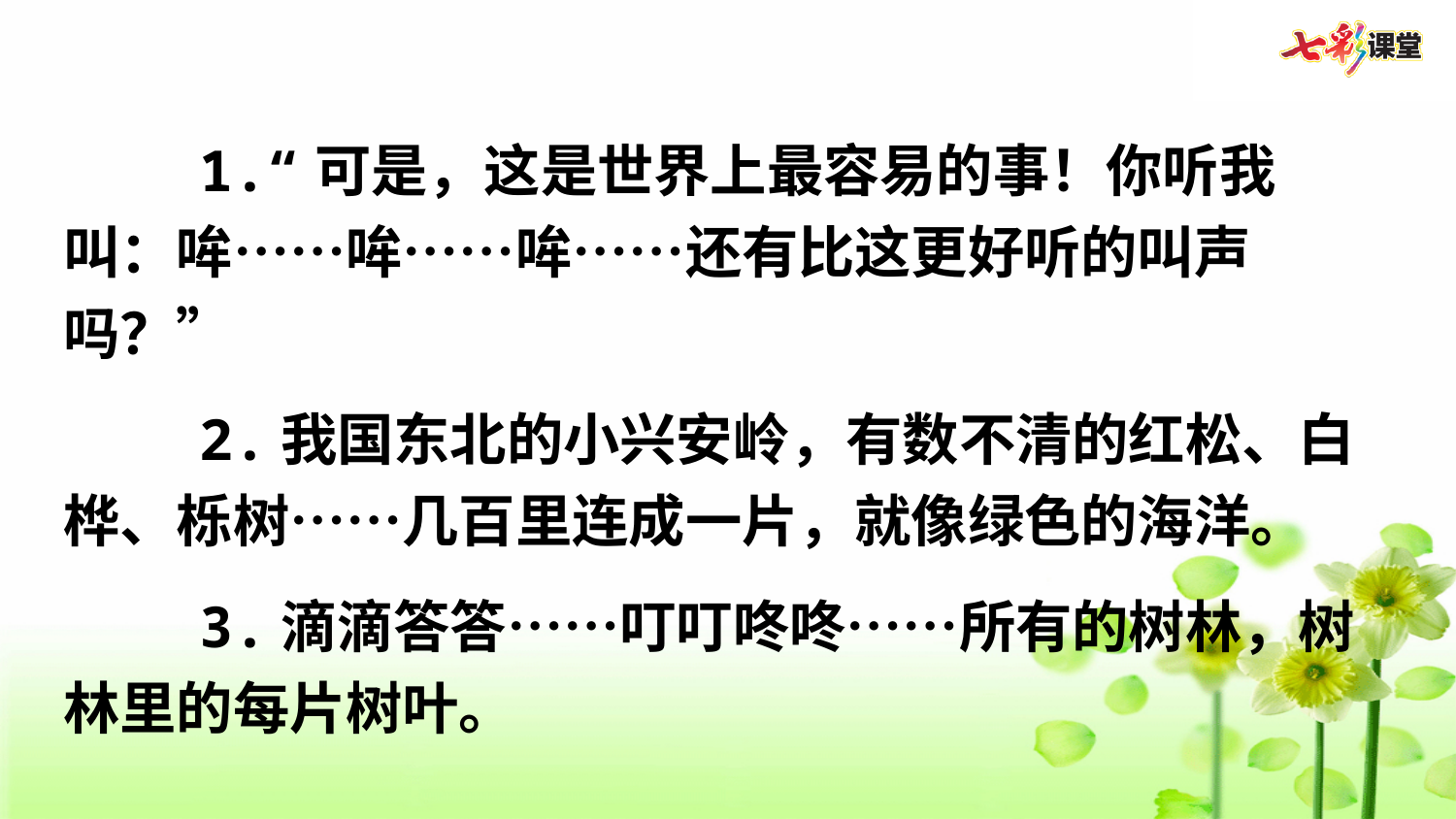

1.“可是，这是世界上最容易的事！你听我叫：哞……哞……哞……还有比这更好听的叫声吗？”
    2.我国东北的小兴安岭，有数不清的红松、白桦、栎树……几百里连成一片，就像绿色的海洋。
    3.滴滴答答……叮叮咚咚……所有的树林，树林里的每片树叶。